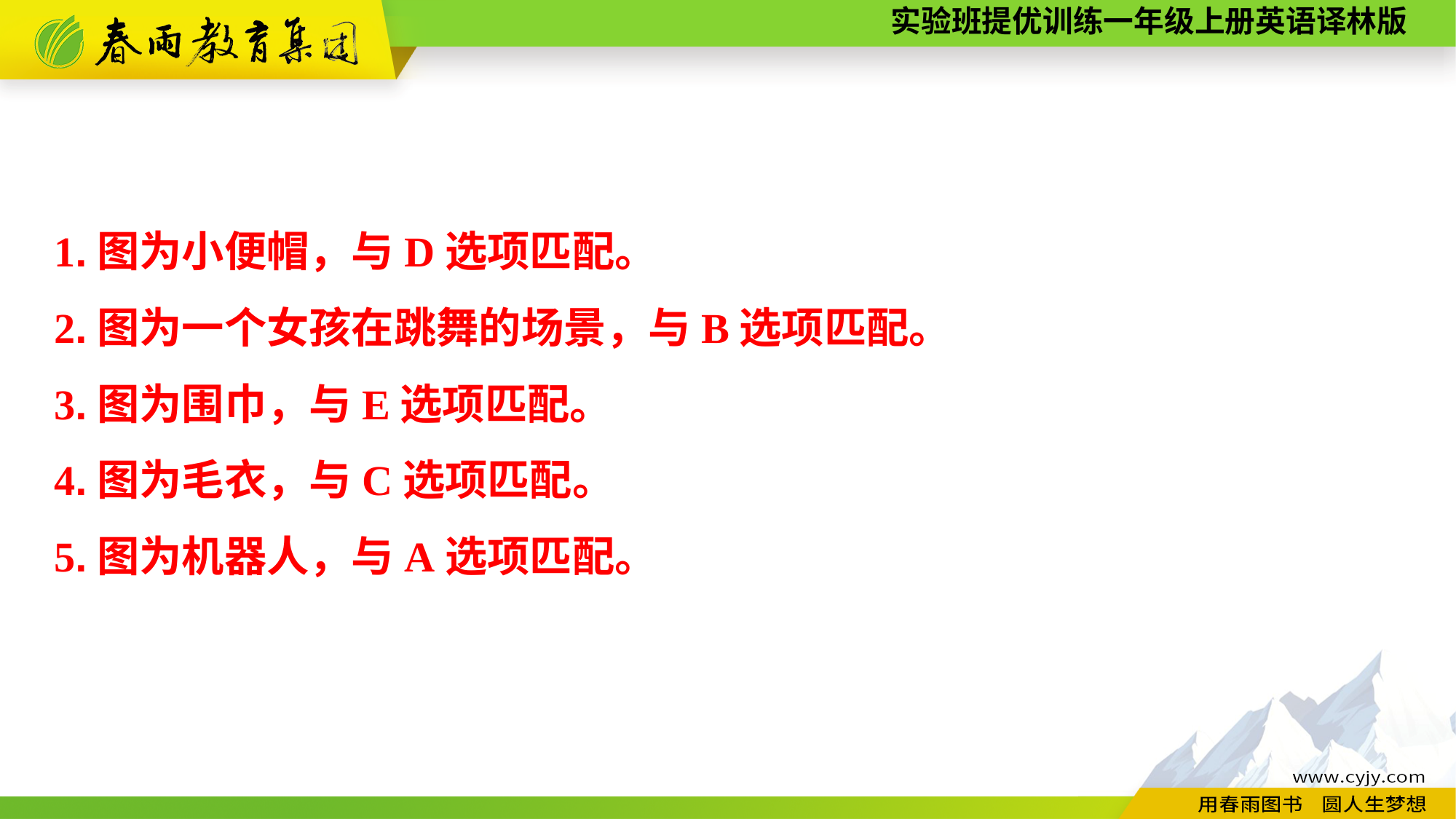

1.图为小便帽，与D选项匹配。
2.图为一个女孩在跳舞的场景，与B选项匹配。
3.图为围巾，与E选项匹配。
4.图为毛衣，与C选项匹配。
5.图为机器人，与A选项匹配。